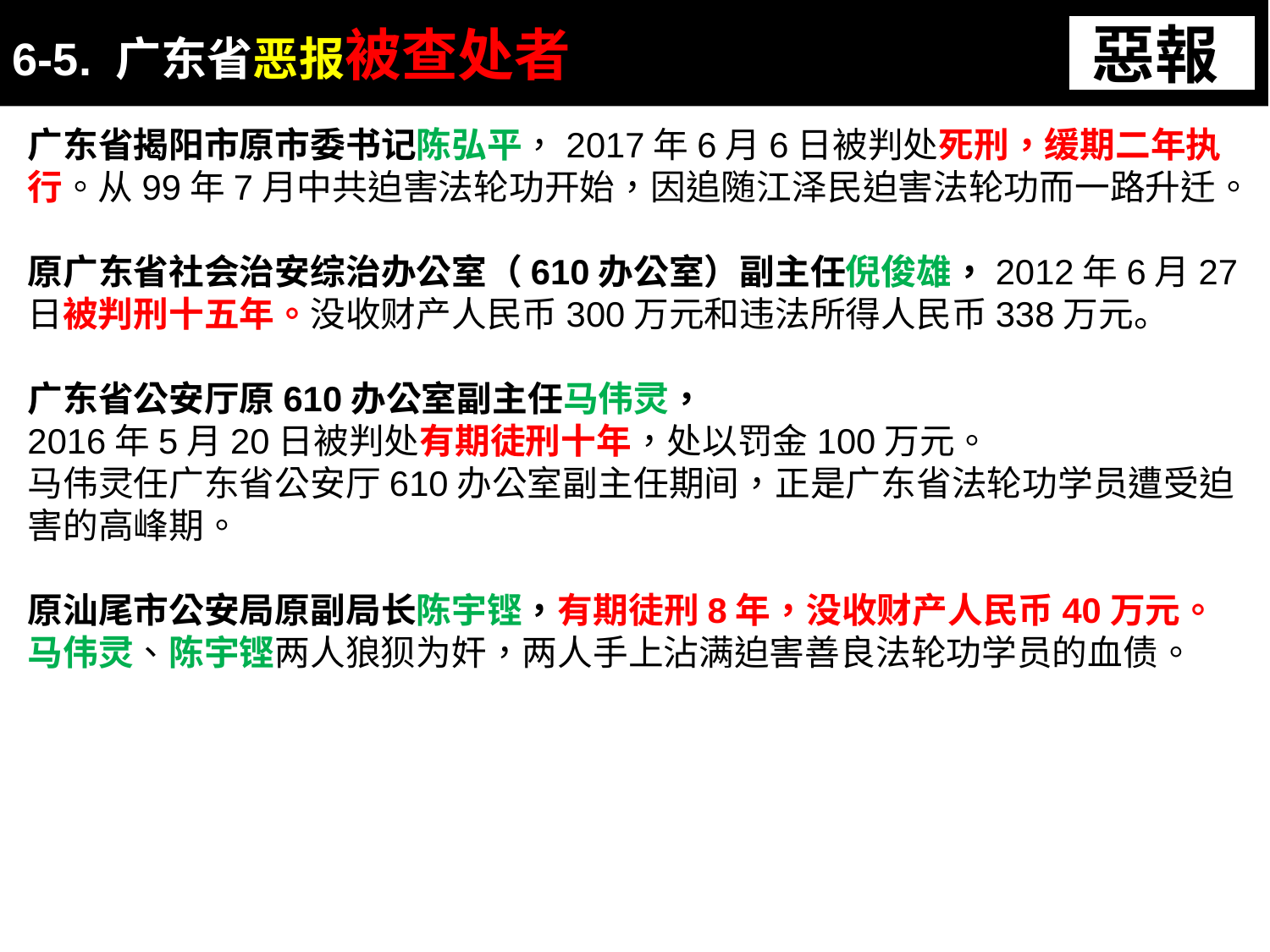

6-5. 广东省恶报被查处者
惡報
广东省揭阳市原市委书记陈弘平，2017年6月6日被判处死刑，缓期二年执行。从99年7月中共迫害法轮功开始，因追随江泽民迫害法轮功而一路升迁。

原广东省社会治安综治办公室（610办公室）副主任倪俊雄，2012年6月27日被判刑十五年。没收财产人民币300万元和违法所得人民币338万元。

广东省公安厅原610办公室副主任马伟灵，
2016年5月20日被判处有期徒刑十年，处以罚金100万元。
马伟灵任广东省公安厅610办公室副主任期间，正是广东省法轮功学员遭受迫害的高峰期。

原汕尾市公安局原副局长陈宇铿，有期徒刑8年，没收财产人民币40万元。
马伟灵、陈宇铿两人狼狈为奸，两人手上沾满迫害善良法轮功学员的血债。